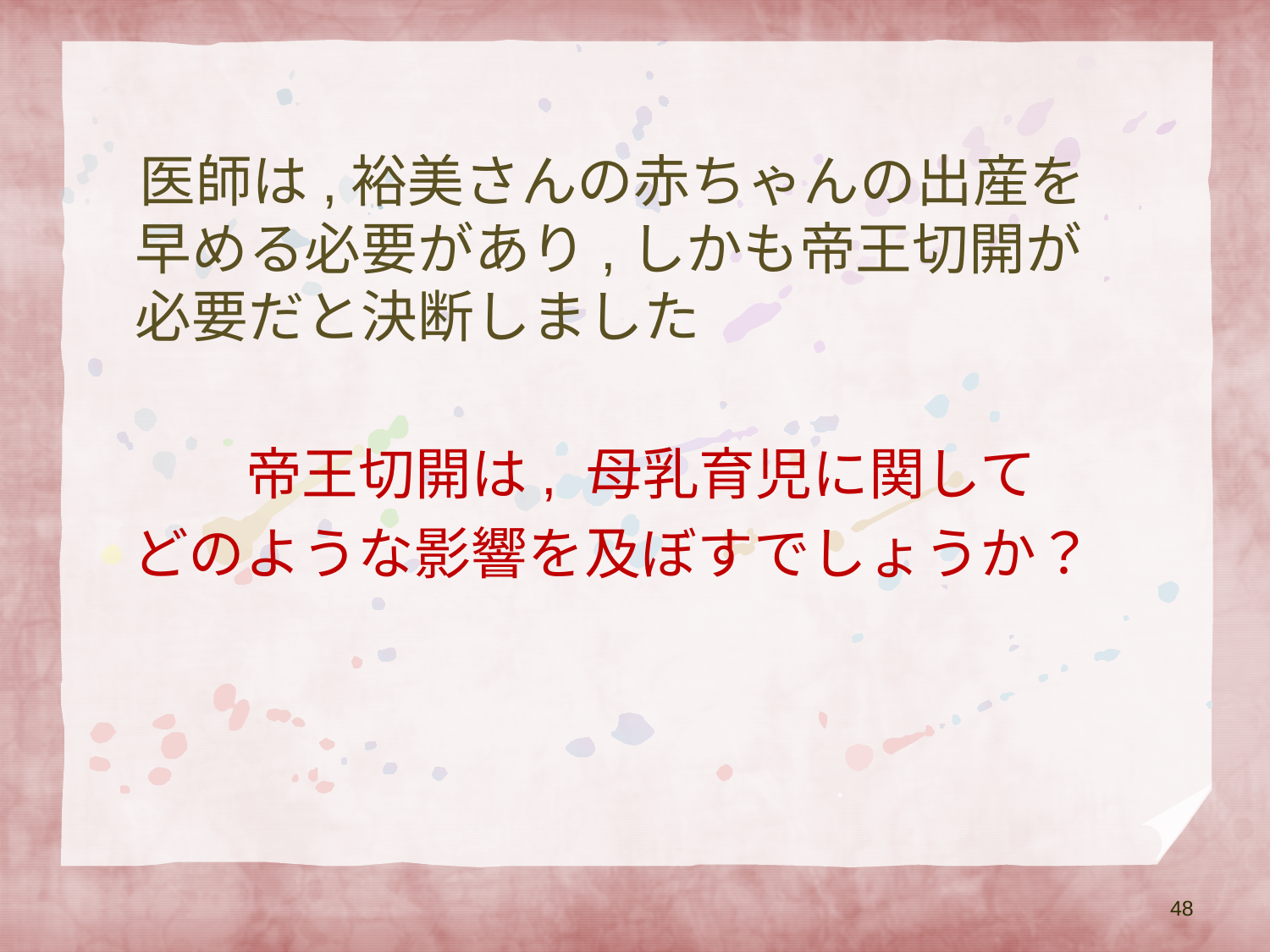

医師は,裕美さんの赤ちゃんの出産を早める必要があり,しかも帝王切開が必要だと決断しました

　帝王切開は, 母乳育児に関して
どのような影響を及ぼすでしょうか？
48